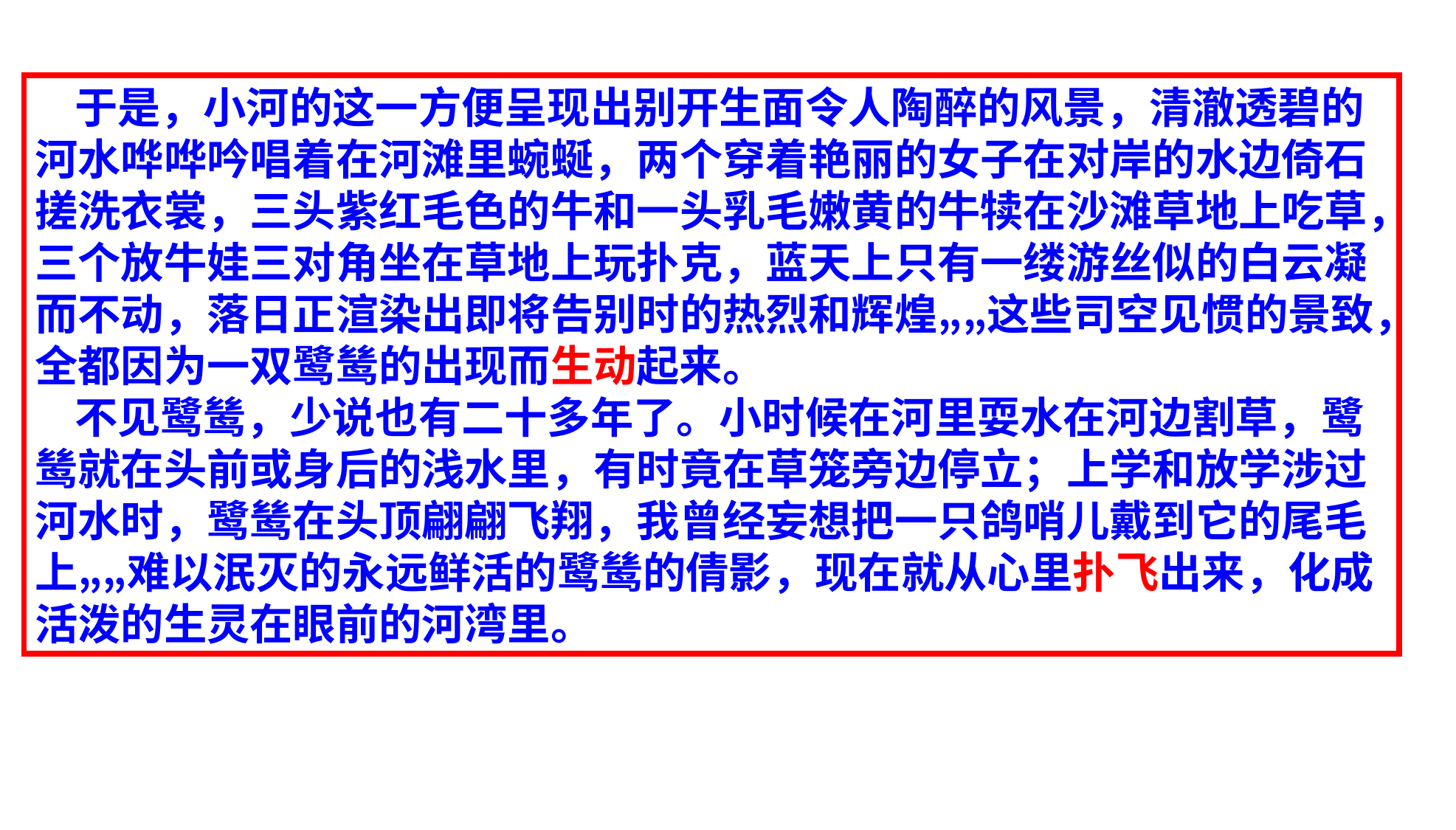

于是，小河的这一方便呈现出别开生面令人陶醉的风景，清澈透碧的河水哗哗吟唱着在河滩里蜿蜒，两个穿着艳丽的女子在对岸的水边倚石搓洗衣裳，三头紫红毛色的牛和一头乳毛嫩黄的牛犊在沙滩草地上吃草，三个放牛娃三对角坐在草地上玩扑克，蓝天上只有一缕游丝似的白云凝而不动，落日正渲染出即将告别时的热烈和辉煌„„这些司空见惯的景致，全都因为一双鹭鸶的出现而生动起来。
   不见鹭鸶，少说也有二十多年了。小时候在河里耍水在河边割草，鹭鸶就在头前或身后的浅水里，有时竟在草笼旁边停立；上学和放学涉过河水时，鹭鸶在头顶翩翩飞翔，我曾经妄想把一只鸽哨儿戴到它的尾毛上„„难以泯灭的永远鲜活的鹭鸶的倩影，现在就从心里扑飞出来，化成活泼的生灵在眼前的河湾里。